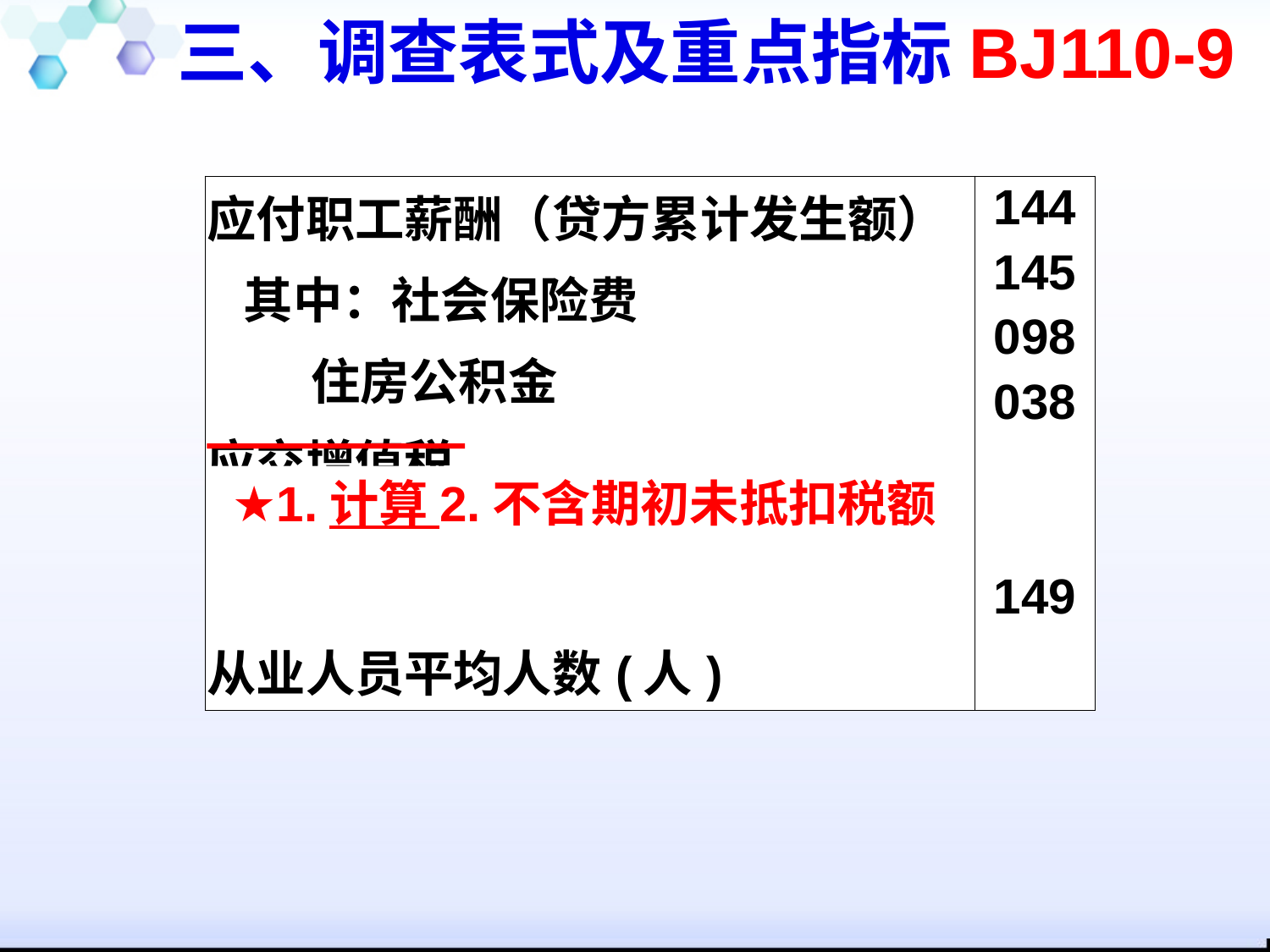

三、调查表式及重点指标BJ110-9
| 应付职工薪酬（贷方累计发生额） 其中：社会保险费 住房公积金 应交增值税 从业人员平均人数(人) | 144 145 098 038 149 |
| --- | --- |

★1.计算 2.不含期初未抵扣税额